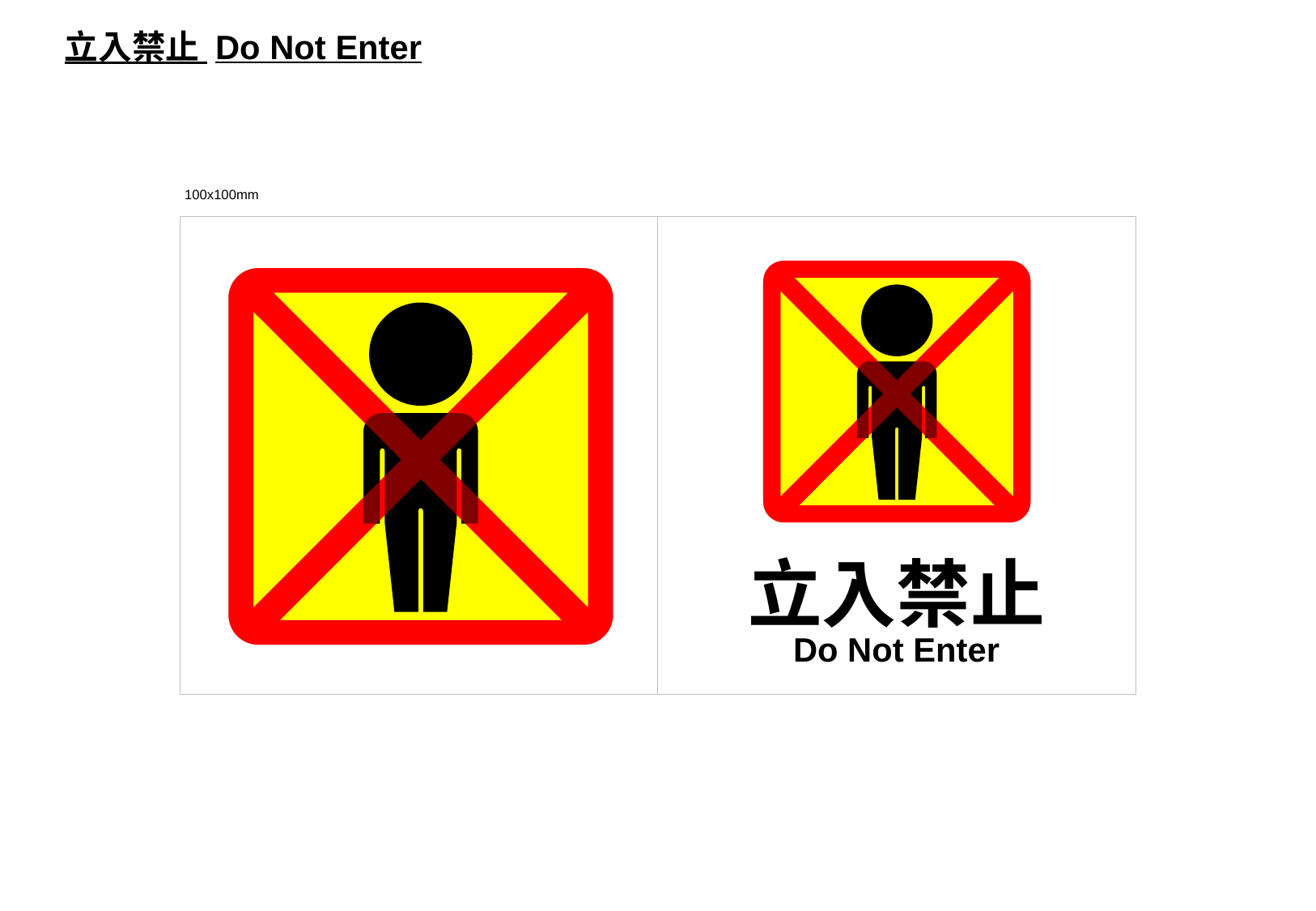

立入禁止 Do Not Enter
100x100mm

立入禁止
Do Not Enter